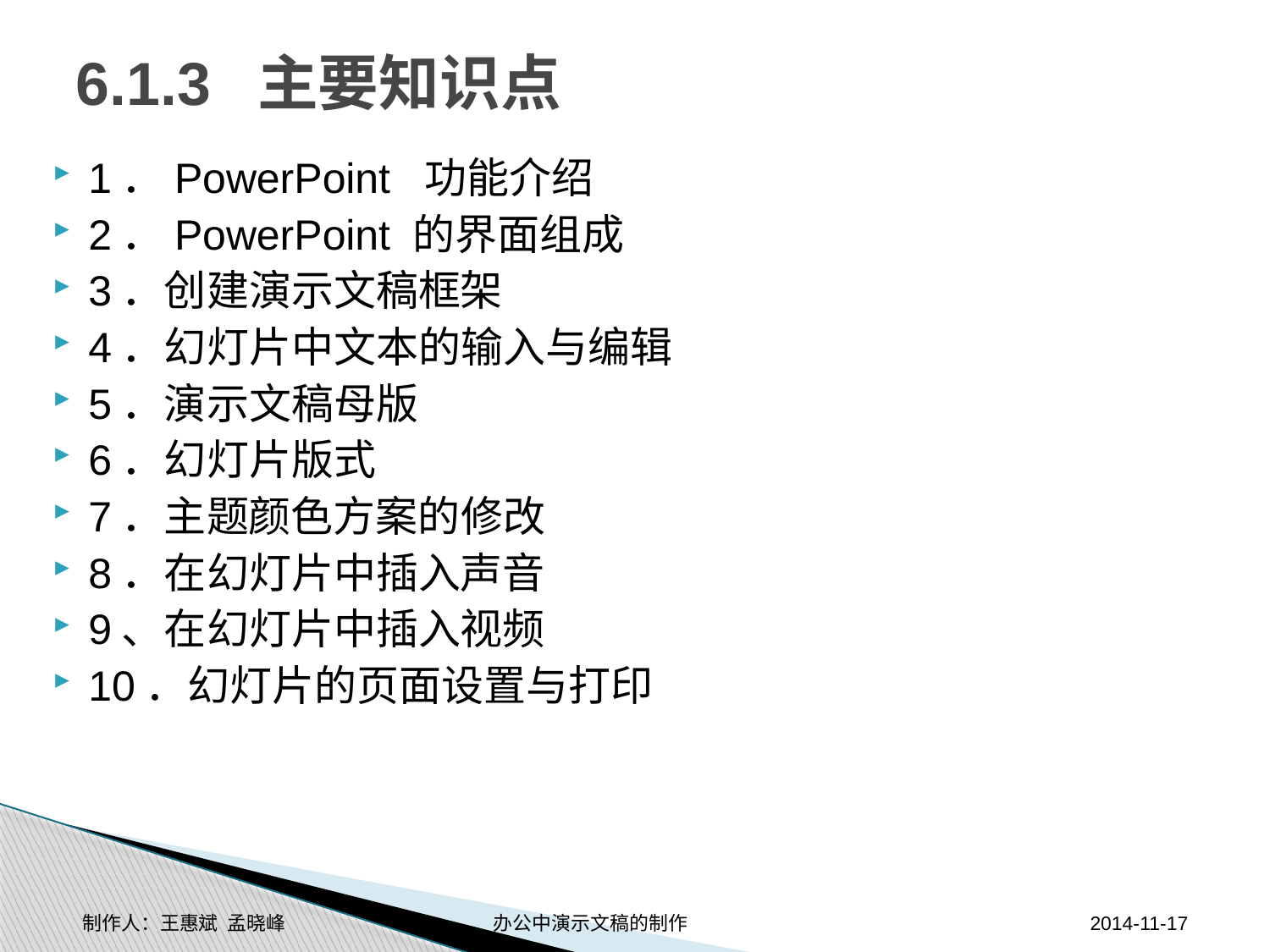

# 6.1.3  主要知识点
1．PowerPoint  功能介绍
2．PowerPoint 的界面组成
3．创建演示文稿框架
4．幻灯片中文本的输入与编辑
5．演示文稿母版
6．幻灯片版式
7．主题颜色方案的修改
8．在幻灯片中插入声音
9、在幻灯片中插入视频
10．幻灯片的页面设置与打印

制作人：王惠斌  孟晓峰                                               办公中演示文稿的制作
2014-11-17